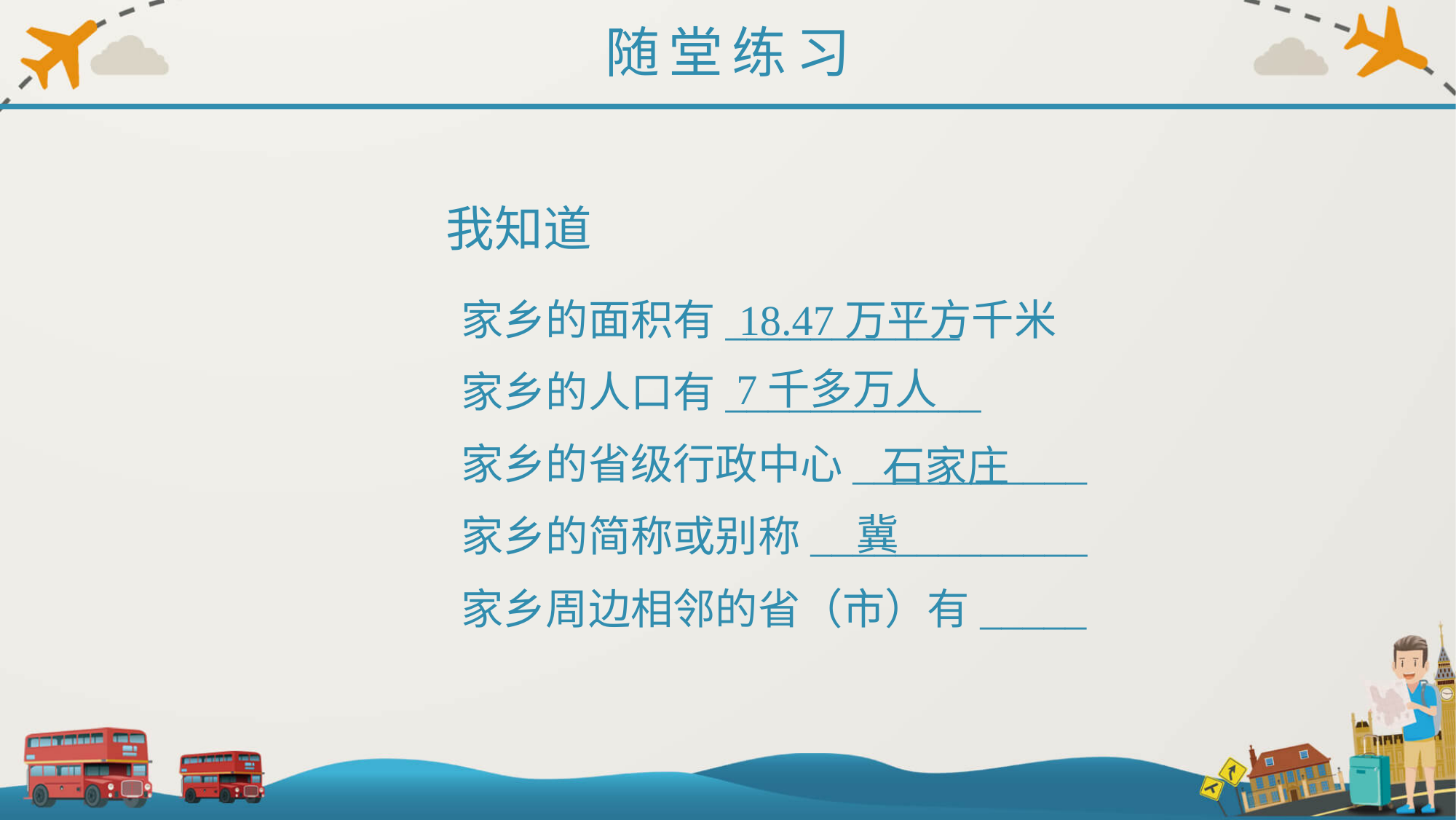

随堂练习

我知道
家乡的面积有___________
家乡的人口有____________
家乡的省级行政中心___________
家乡的简称或别称_____________
家乡周边相邻的省（市）有_____
18.47万平方千米
7千多万人
石家庄
冀